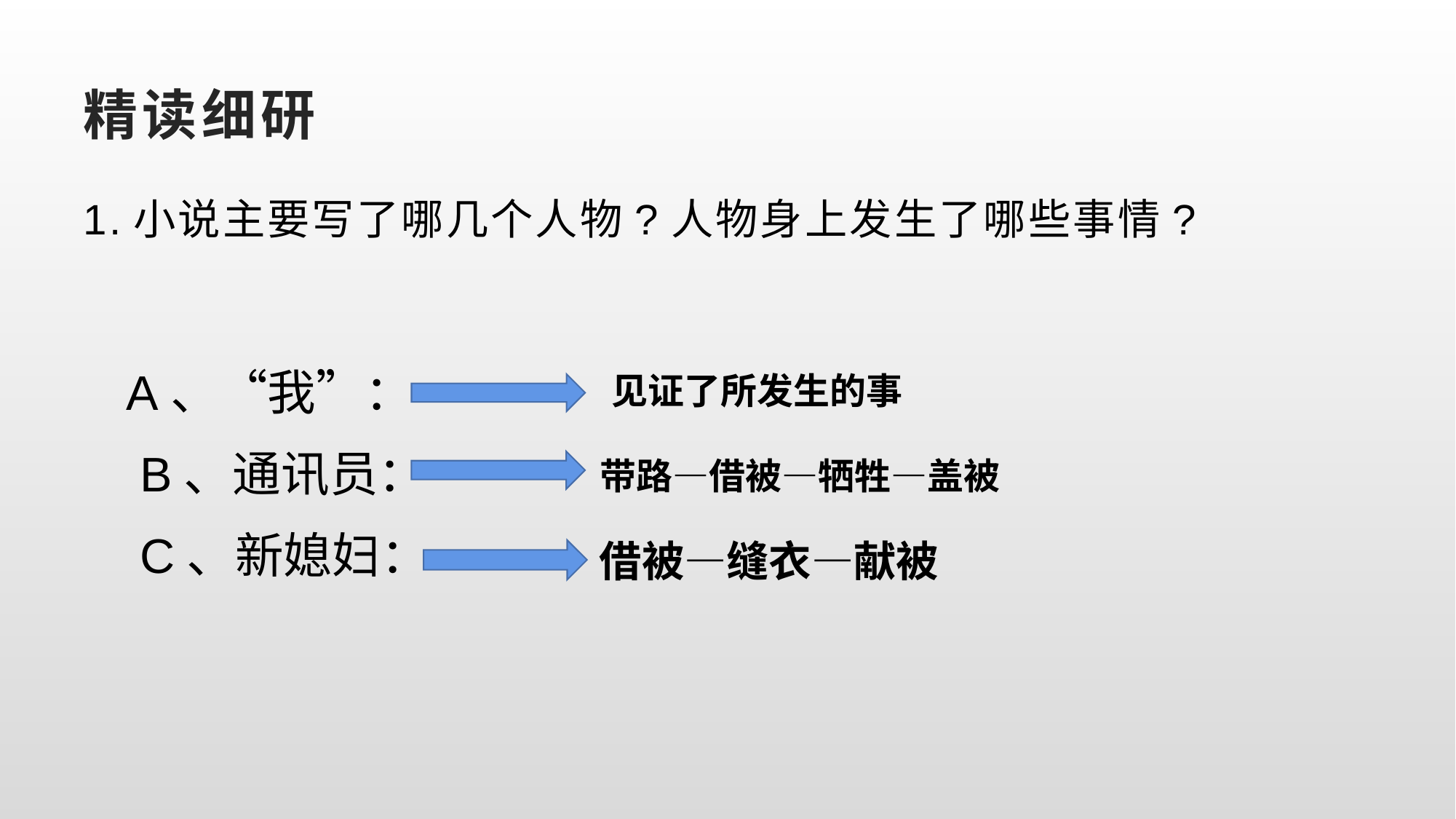

# 精读细研
1.小说主要写了哪几个人物?人物身上发生了哪些事情?
A、“我”：
 B、通讯员：
 C、新媳妇：
见证了所发生的事

带路—借被—牺牲—盖被

借被—缝衣—献被